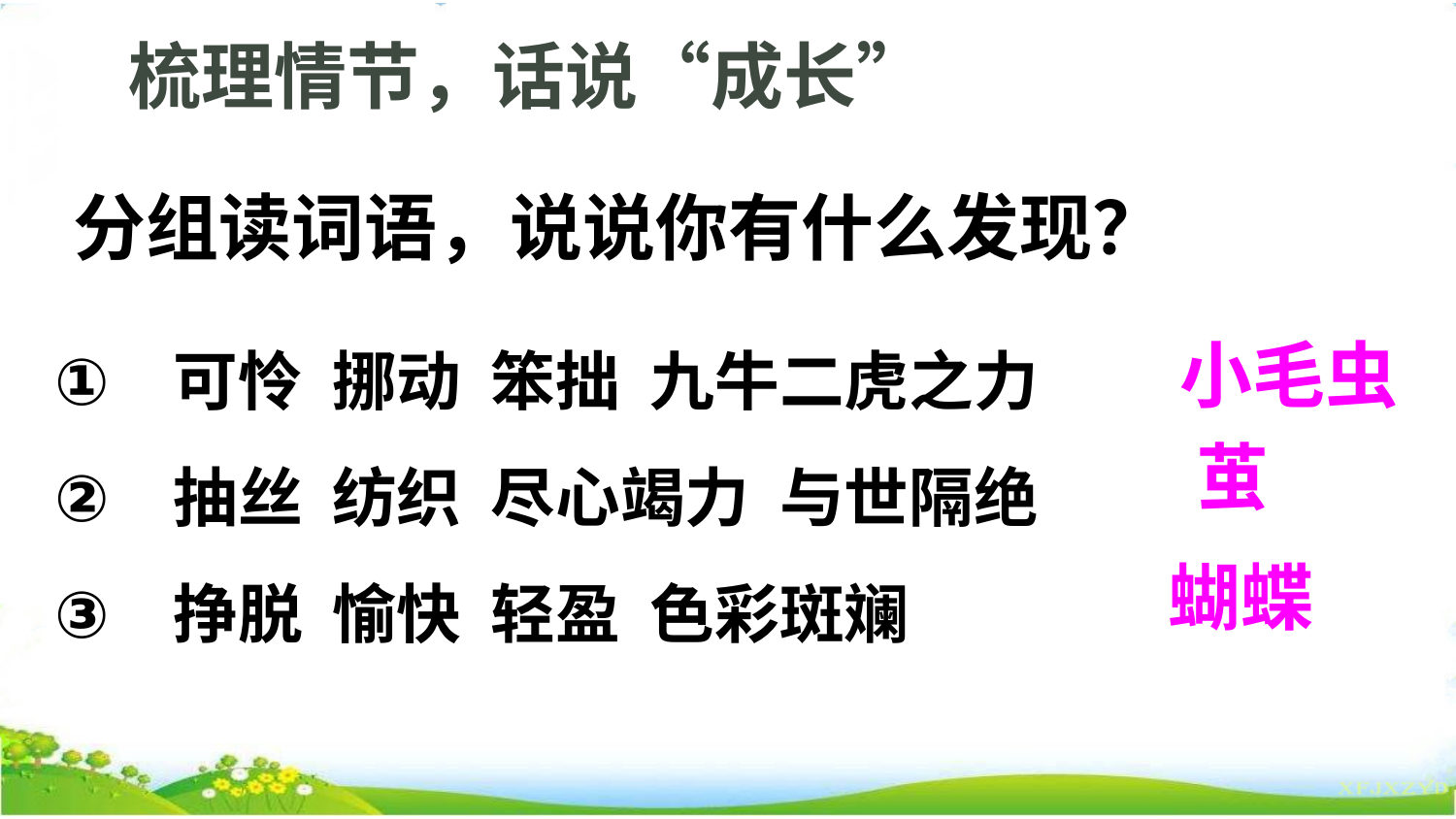

梳理情节，话说“成长”
分组读词语，说说你有什么发现？
可怜  挪动  笨拙  九牛二虎之力
抽丝  纺织  尽心竭力  与世隔绝
挣脱  愉快  轻盈  色彩斑斓
小毛虫
茧
蝴蝶